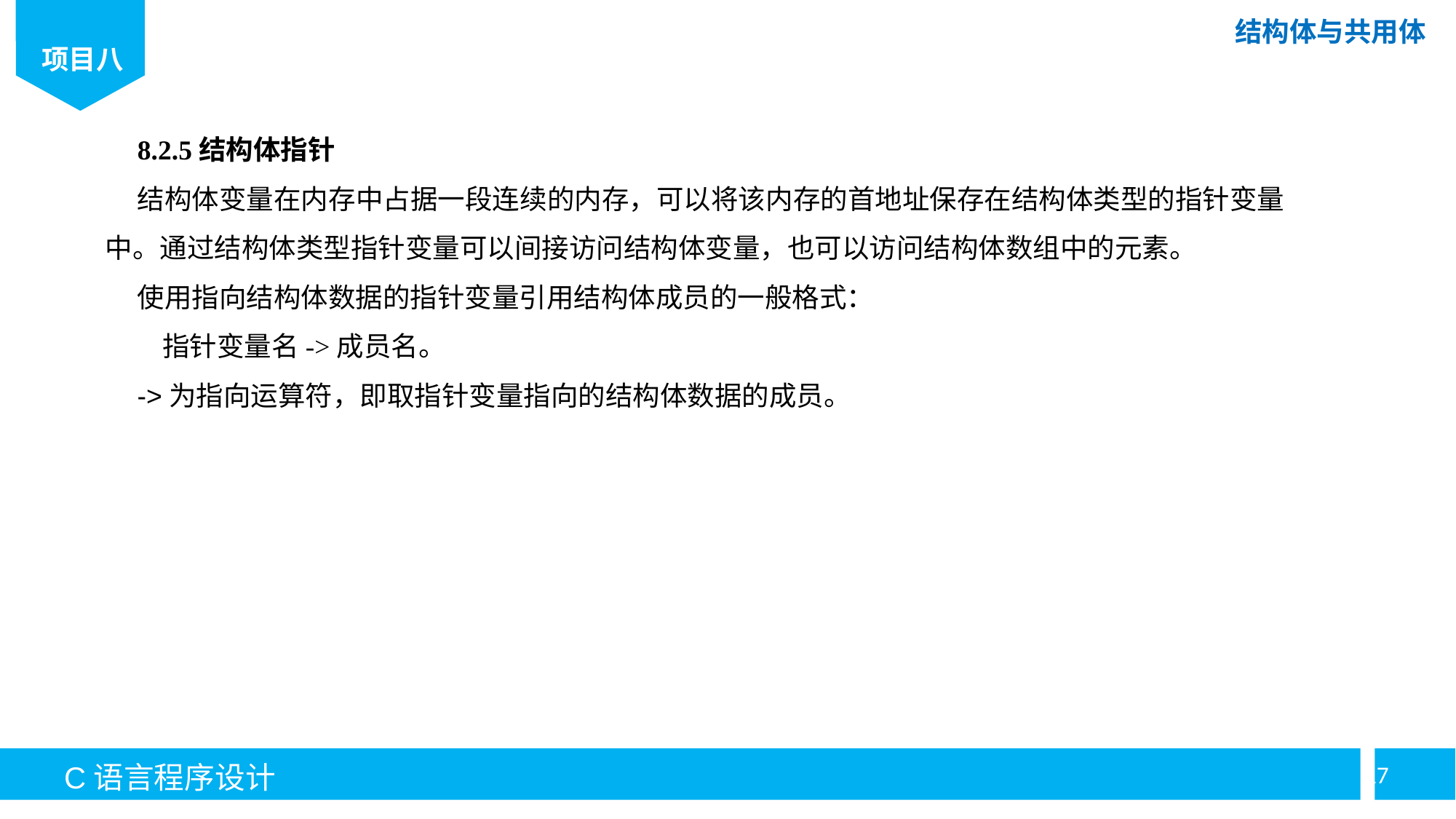

8.2.5结构体指针
结构体变量在内存中占据一段连续的内存，可以将该内存的首地址保存在结构体类型的指针变量中。通过结构体类型指针变量可以间接访问结构体变量，也可以访问结构体数组中的元素。
使用指向结构体数据的指针变量引用结构体成员的一般格式：
   指针变量名->成员名。
->为指向运算符，即取指针变量指向的结构体数据的成员。